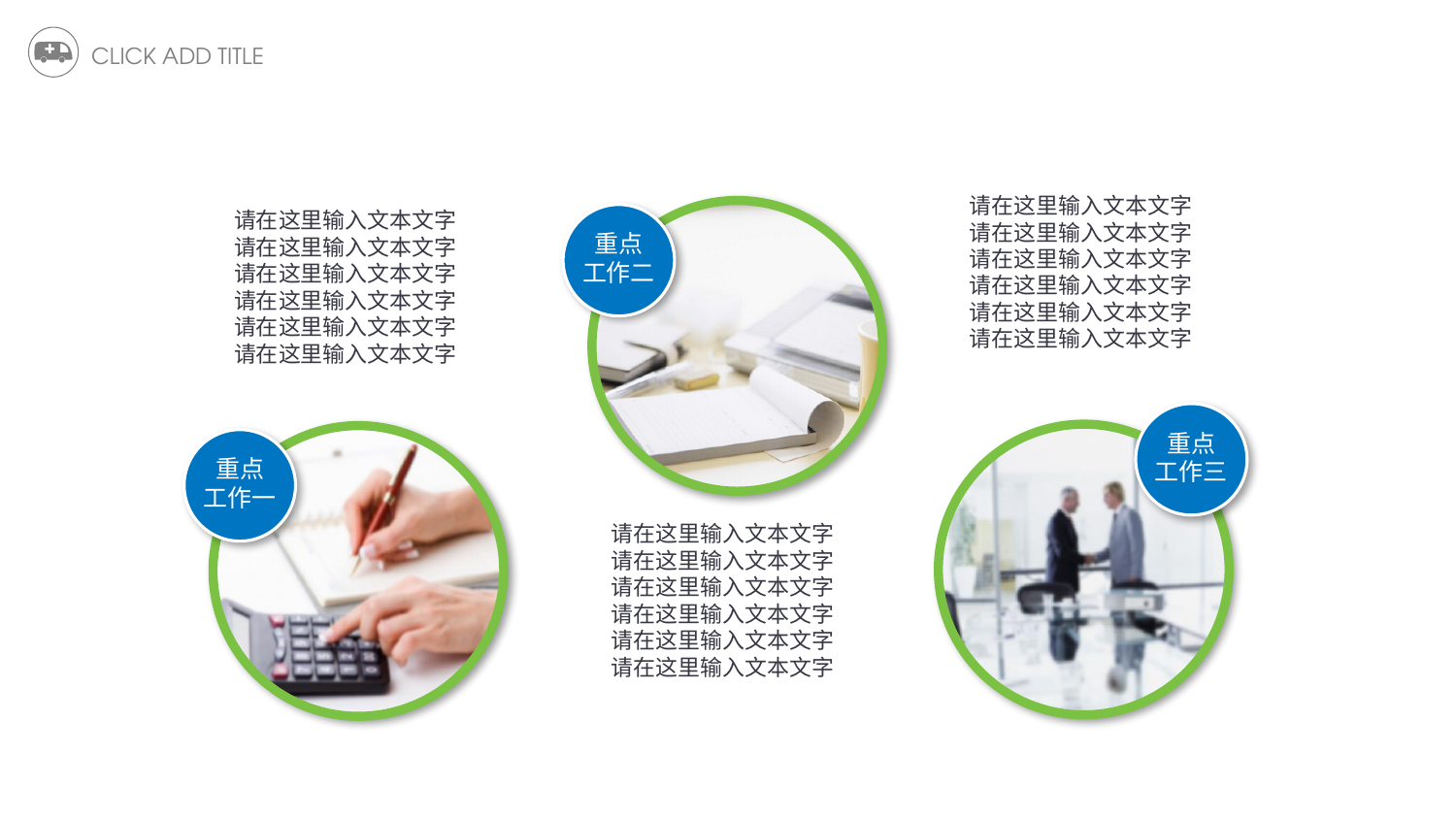

请在这里输入文本文字请在这里输入文本文字
请在这里输入文本文字
请在这里输入文本文字
请在这里输入文本文字
请在这里输入文本文字
请在这里输入文本文字请在这里输入文本文字
请在这里输入文本文字
请在这里输入文本文字
请在这里输入文本文字
请在这里输入文本文字

重点
工作二

重点
工作三

重点
工作一
请在这里输入文本文字请在这里输入文本文字
请在这里输入文本文字
请在这里输入文本文字
请在这里输入文本文字
请在这里输入文本文字